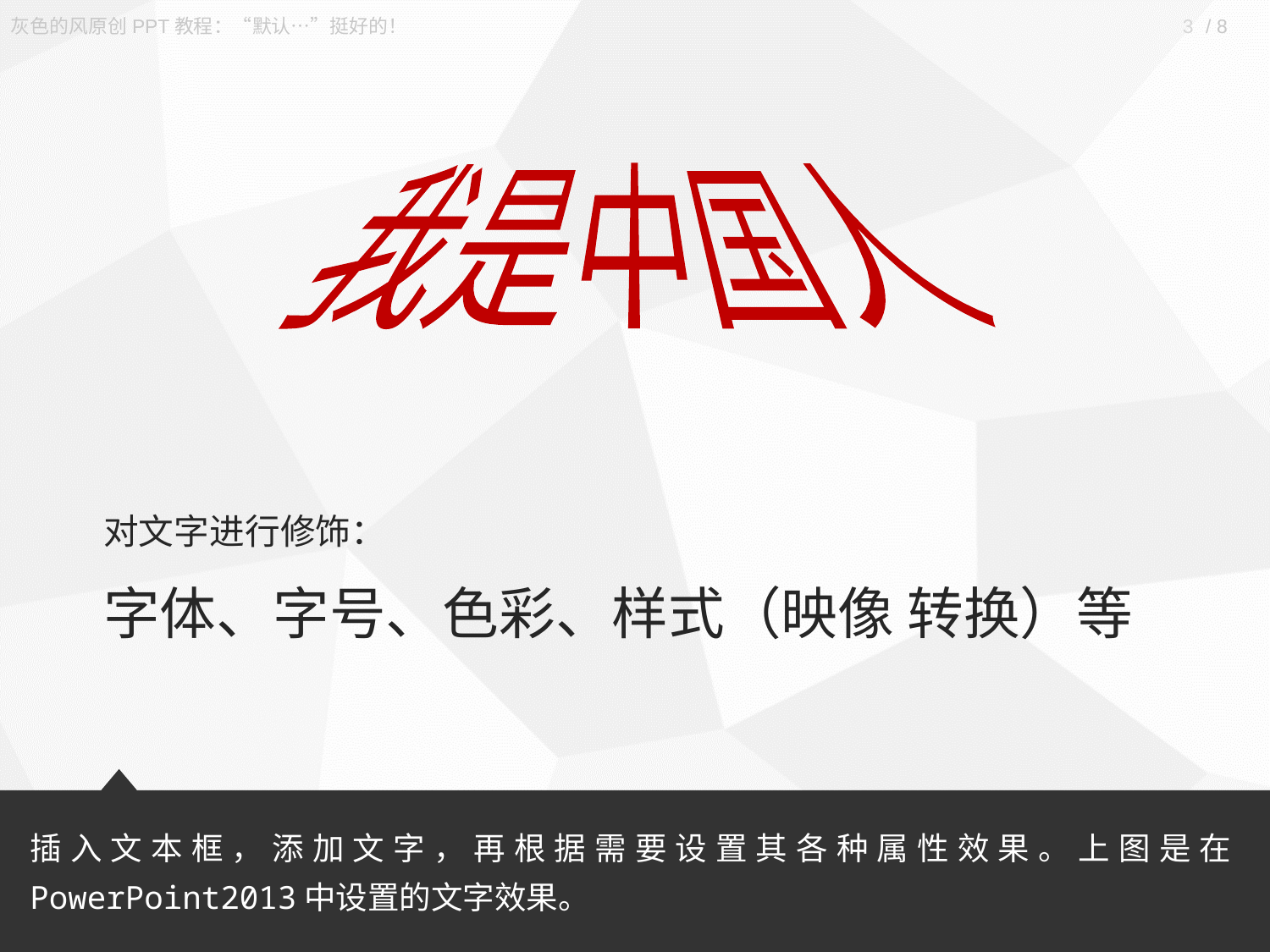

3
我是中国人
对文字进行修饰：
字体、字号、色彩、样式（映像 转换）等
插入文本框，添加文字，再根据需要设置其各种属性效果。上图是在PowerPoint2013中设置的文字效果。